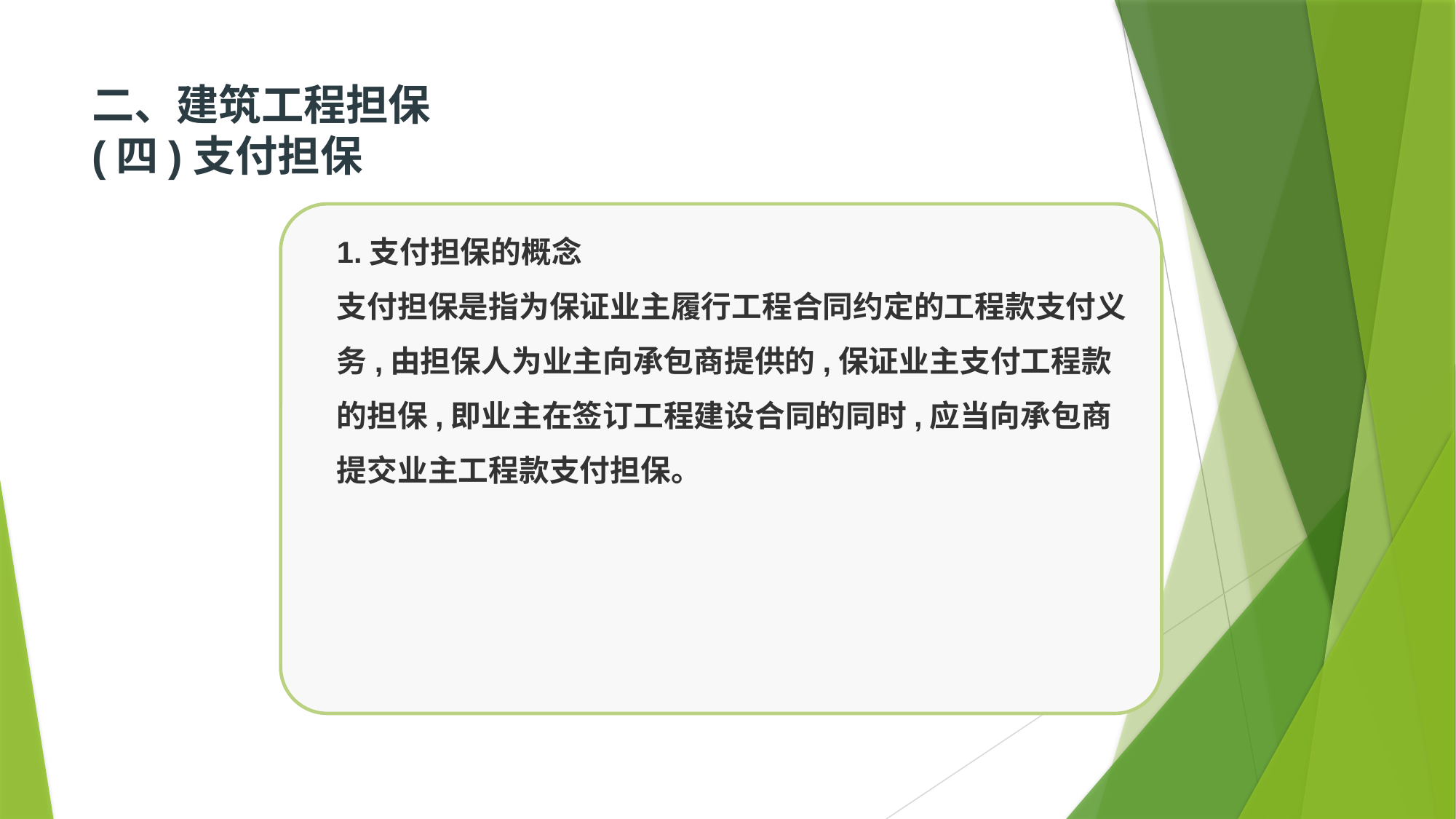

# 二、建筑工程担保 (四)支付担保

1.支付担保的概念
支付担保是指为保证业主履行工程合同约定的工程款支付义务,由担保人为业主向承包商提供的,保证业主支付工程款的担保,即业主在签订工程建设合同的同时,应当向承包商提交业主工程款支付担保。